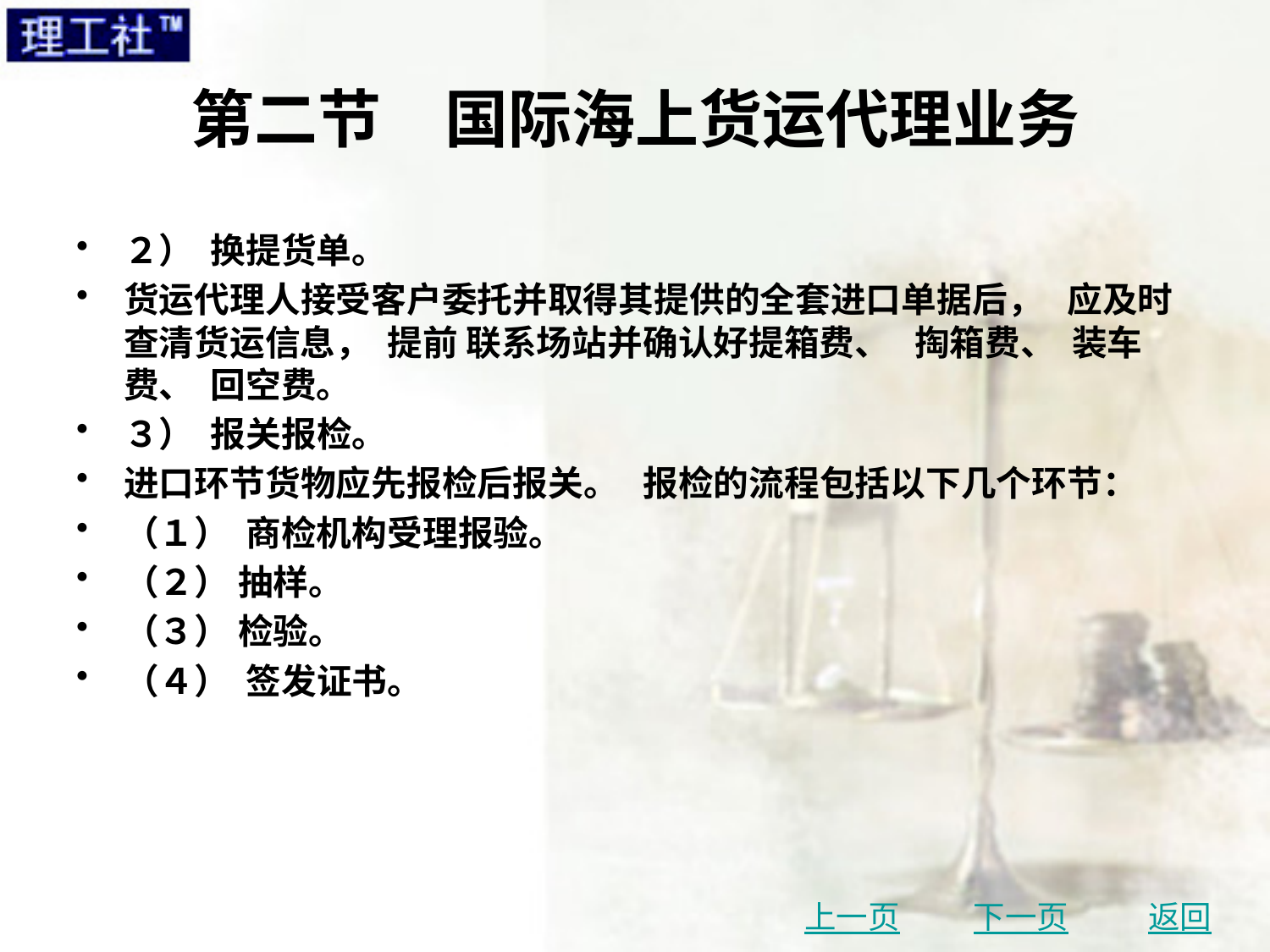

# 第二节　国际海上货运代理业务
２）  换提货单。
货运代理人接受客户委托并取得其提供的全套进口单据后，   应及时查清货运信息，  提前 联系场站并确认好提箱费、   掏箱费、  装车费、  回空费。
３）  报关报检。
进口环节货物应先报检后报关。   报检的流程包括以下几个环节：
（１）  商检机构受理报验。
（２） 抽样。
（３） 检验。
（４）  签发证书。
上一页
下一页
返回